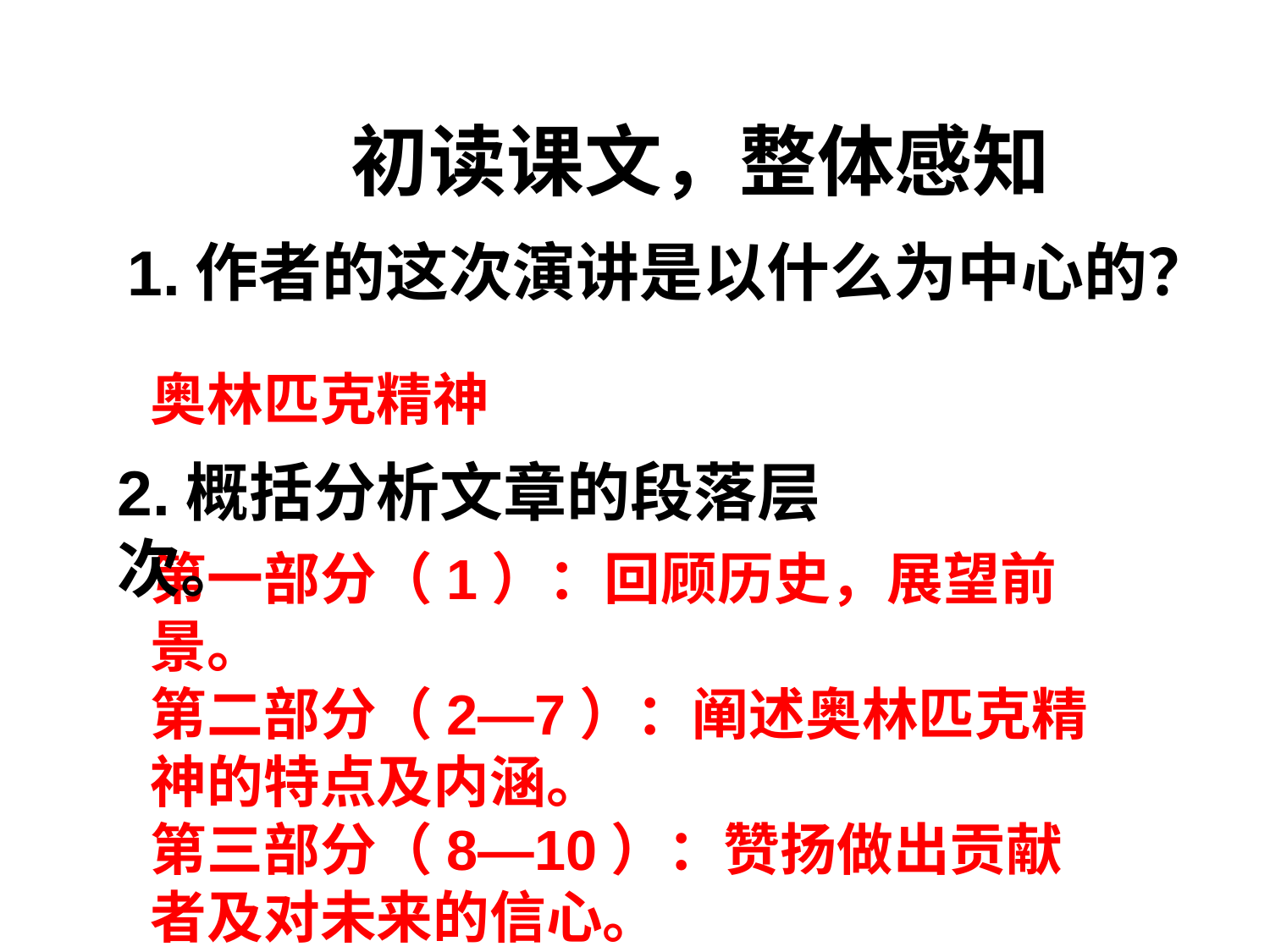

初读课文，整体感知
1.作者的这次演讲是以什么为中心的？
奥林匹克精神
2.概括分析文章的段落层次。
第一部分（1）：回顾历史，展望前景。
第二部分（2—7）：阐述奥林匹克精神的特点及内涵。
第三部分（8—10）：赞扬做出贡献者及对未来的信心。